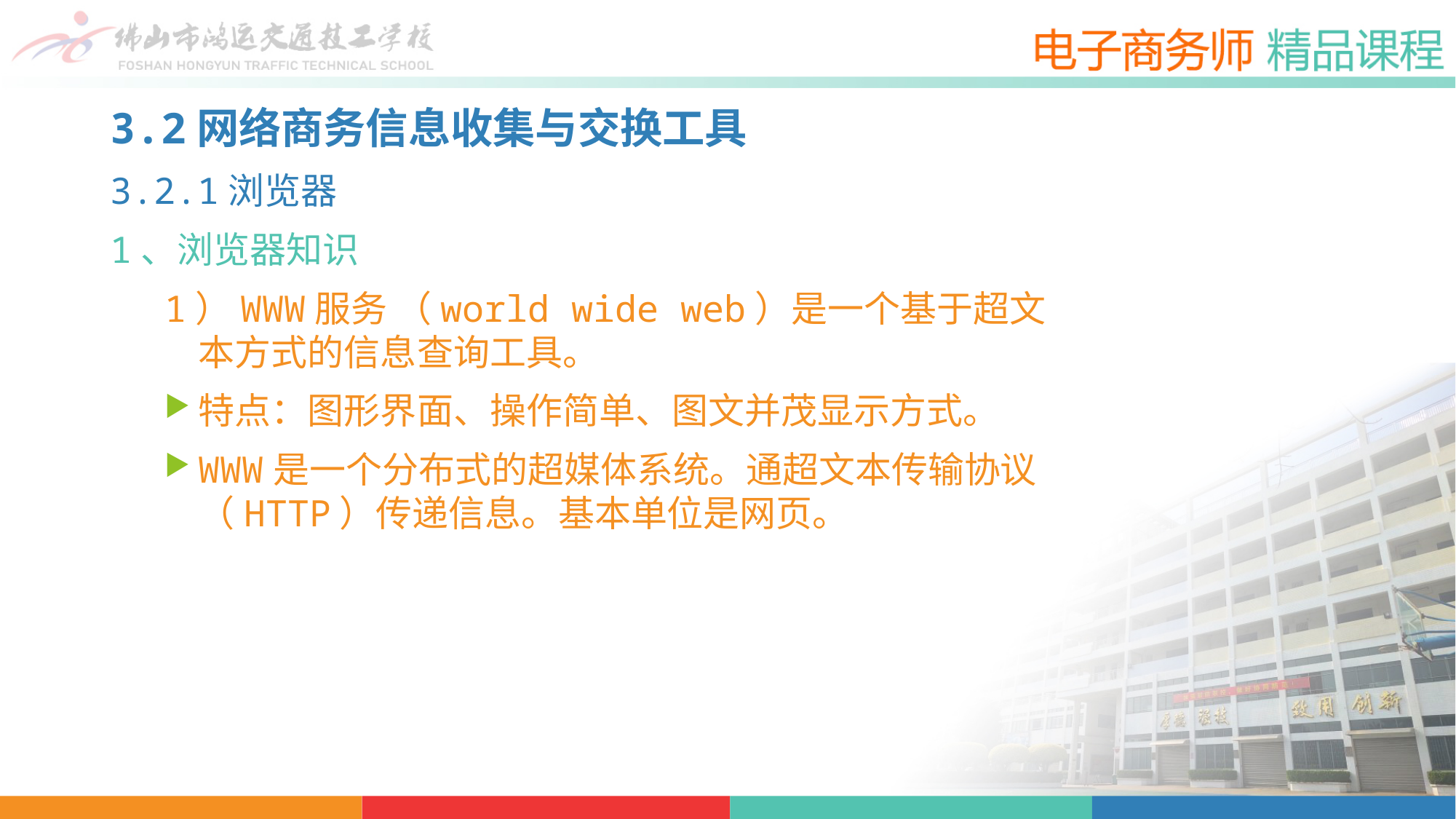

3.2网络商务信息收集与交换工具
3.2.1浏览器
1、浏览器知识
1）WWW服务 （world wide web）是一个基于超文本方式的信息查询工具。
特点：图形界面、操作简单、图文并茂显示方式。
WWW是一个分布式的超媒体系统。通超文本传输协议（HTTP）传递信息。基本单位是网页。